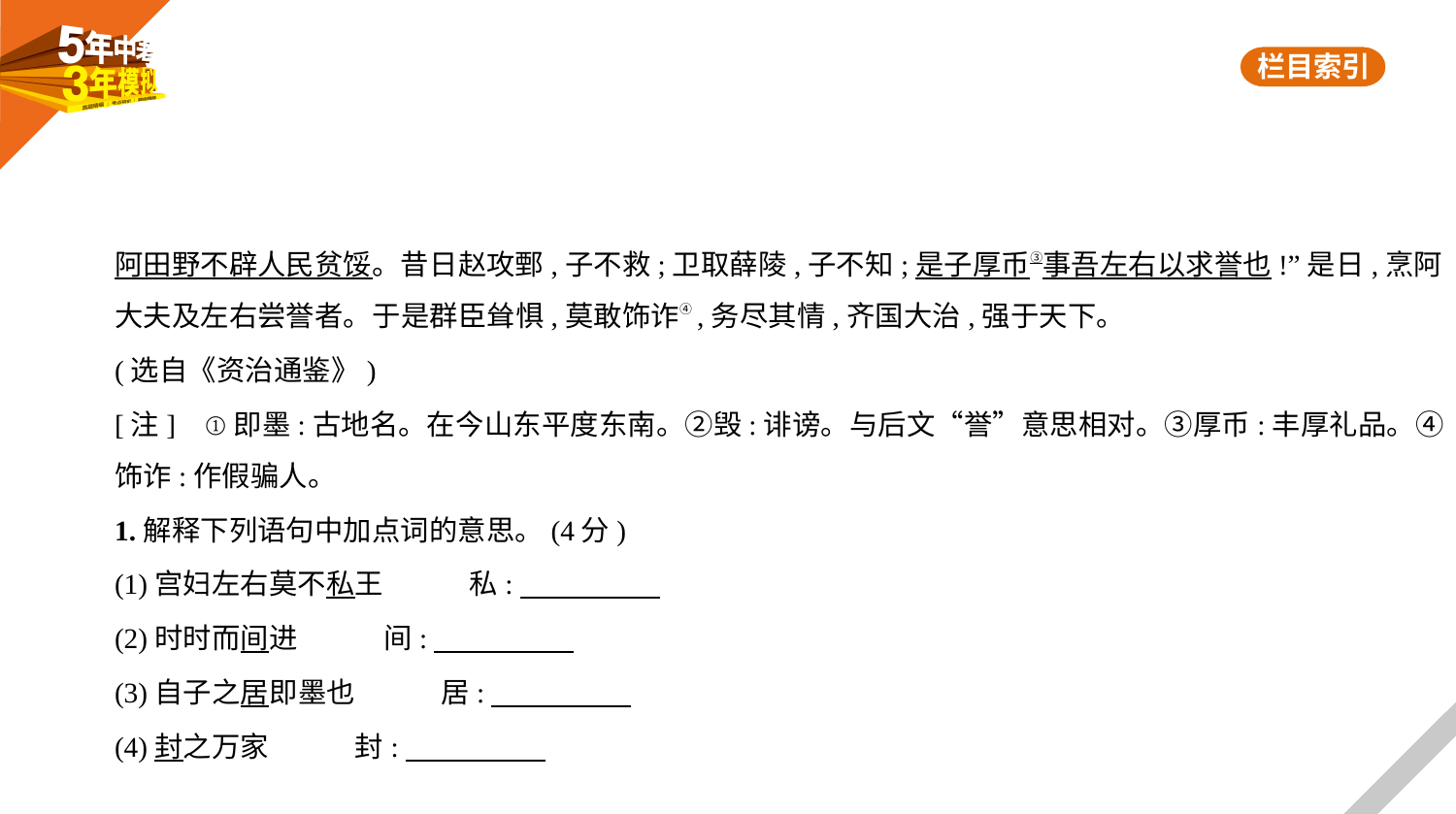

阿田野不辟人民贫馁。昔日赵攻鄄,子不救;卫取薛陵,子不知;是子厚币③事吾左右以求誉也!”是日,烹阿
大夫及左右尝誉者。于是群臣耸惧,莫敢饰诈④,务尽其情,齐国大治,强于天下。
(选自《资治通鉴》)
[注]    ①即墨:古地名。在今山东平度东南。②毁:诽谤。与后文“誉”意思相对。③厚币:丰厚礼品。④
饰诈:作假骗人。
1.解释下列语句中加点词的意思。(4分)
(1)宫妇左右莫不私王　　　私:
(2)时时而间进　　　间:
(3)自子之居即墨也　　　居:
(4)封之万家　　　封: